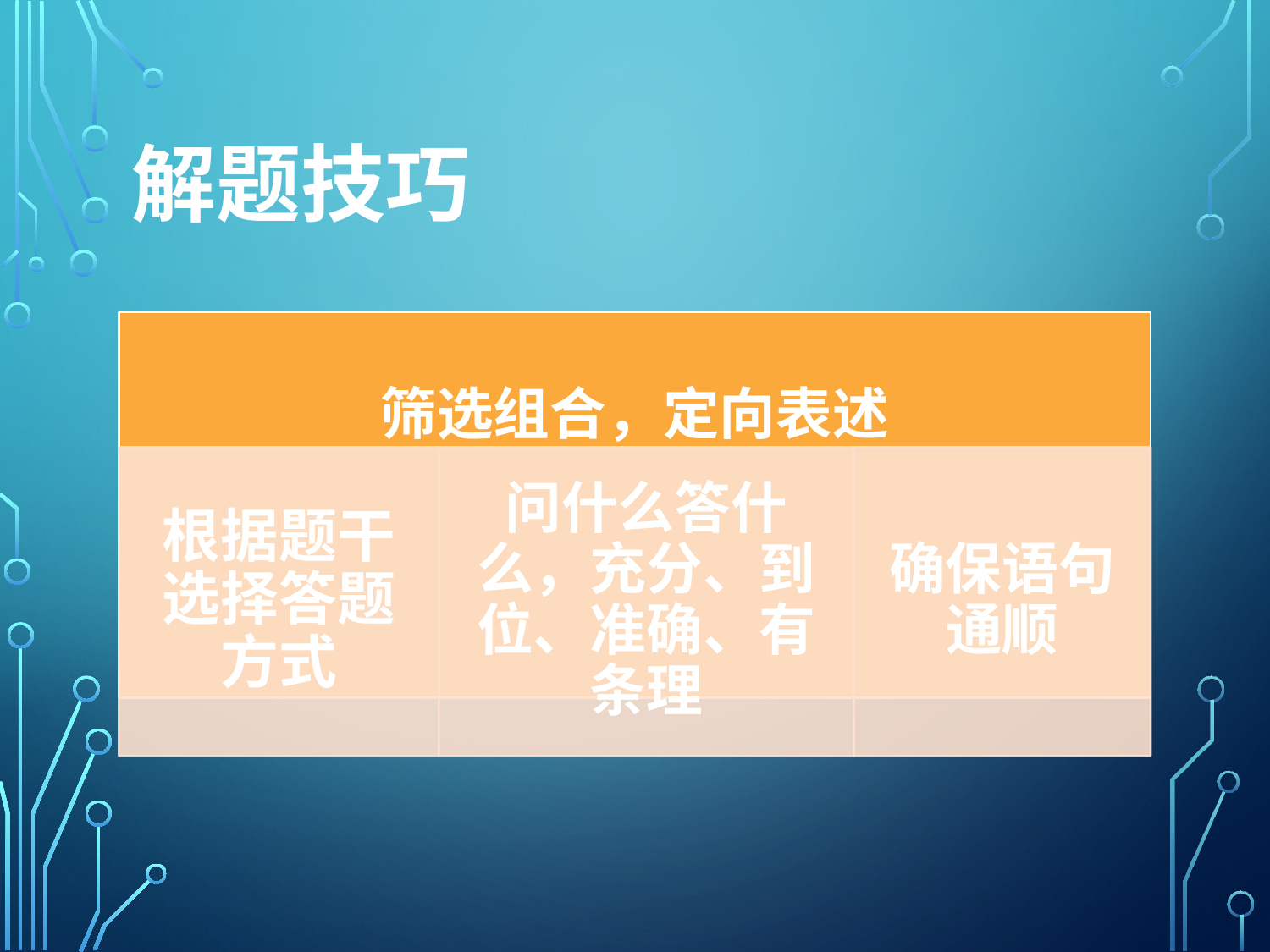

# 解题技巧
筛选组合，定向表述
根据题干选择答题方式
问什么答什么，充分、到位、准确、有条理
确保语句通顺